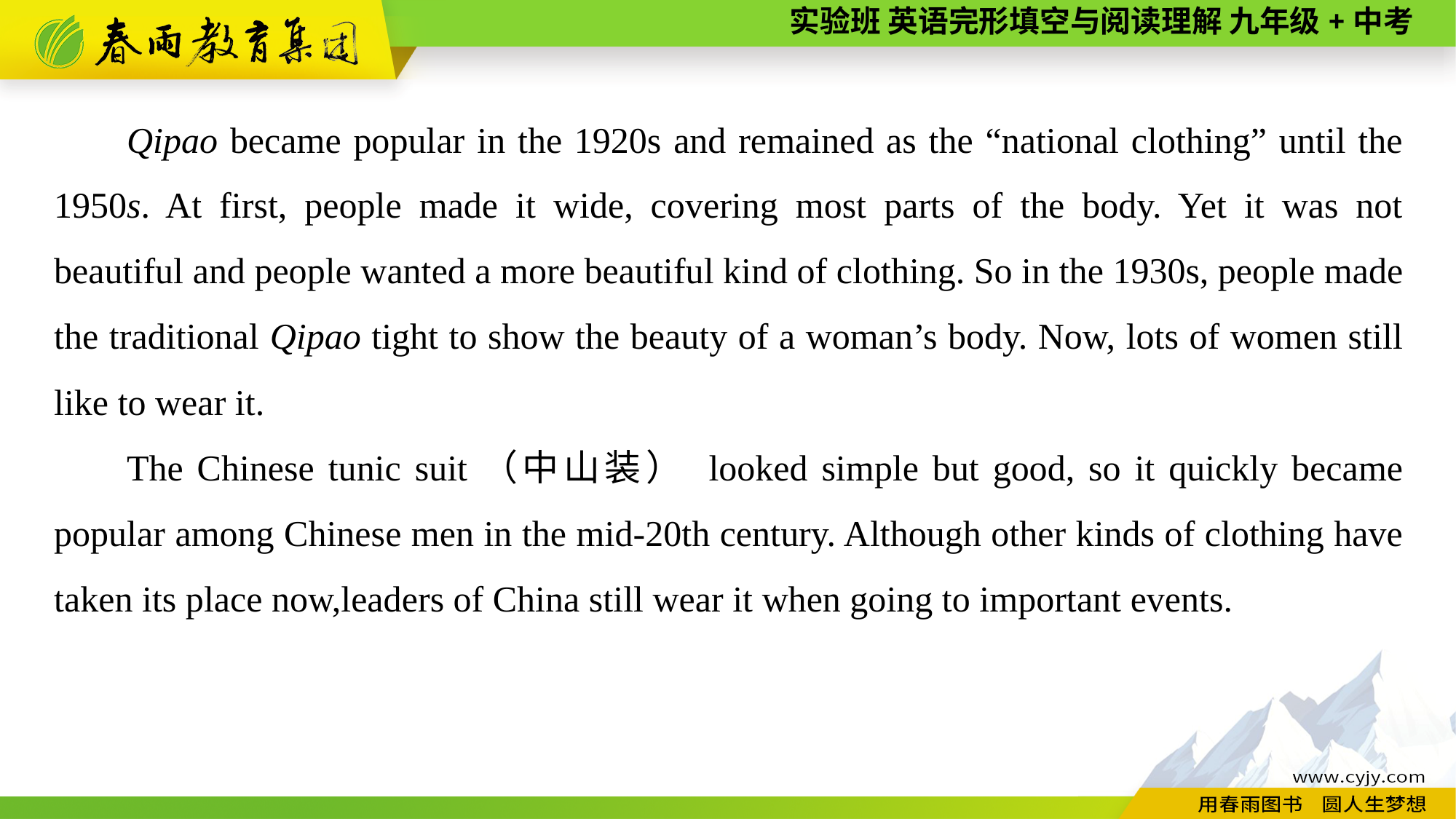

Qipao became popular in the 1920s and remained as the “national clothing” until the 1950s. At first, people made it wide, covering most parts of the body. Yet it was not beautiful and people wanted a more beautiful kind of clothing. So in the 1930s, people made the traditional Qipao tight to show the beauty of a woman’s body. Now, lots of women still like to wear it.
The Chinese tunic suit（中山装） looked simple but good, so it quickly became popular among Chinese men in the mid-20th century. Although other kinds of clothing have taken its place now,leaders of China still wear it when going to important events.